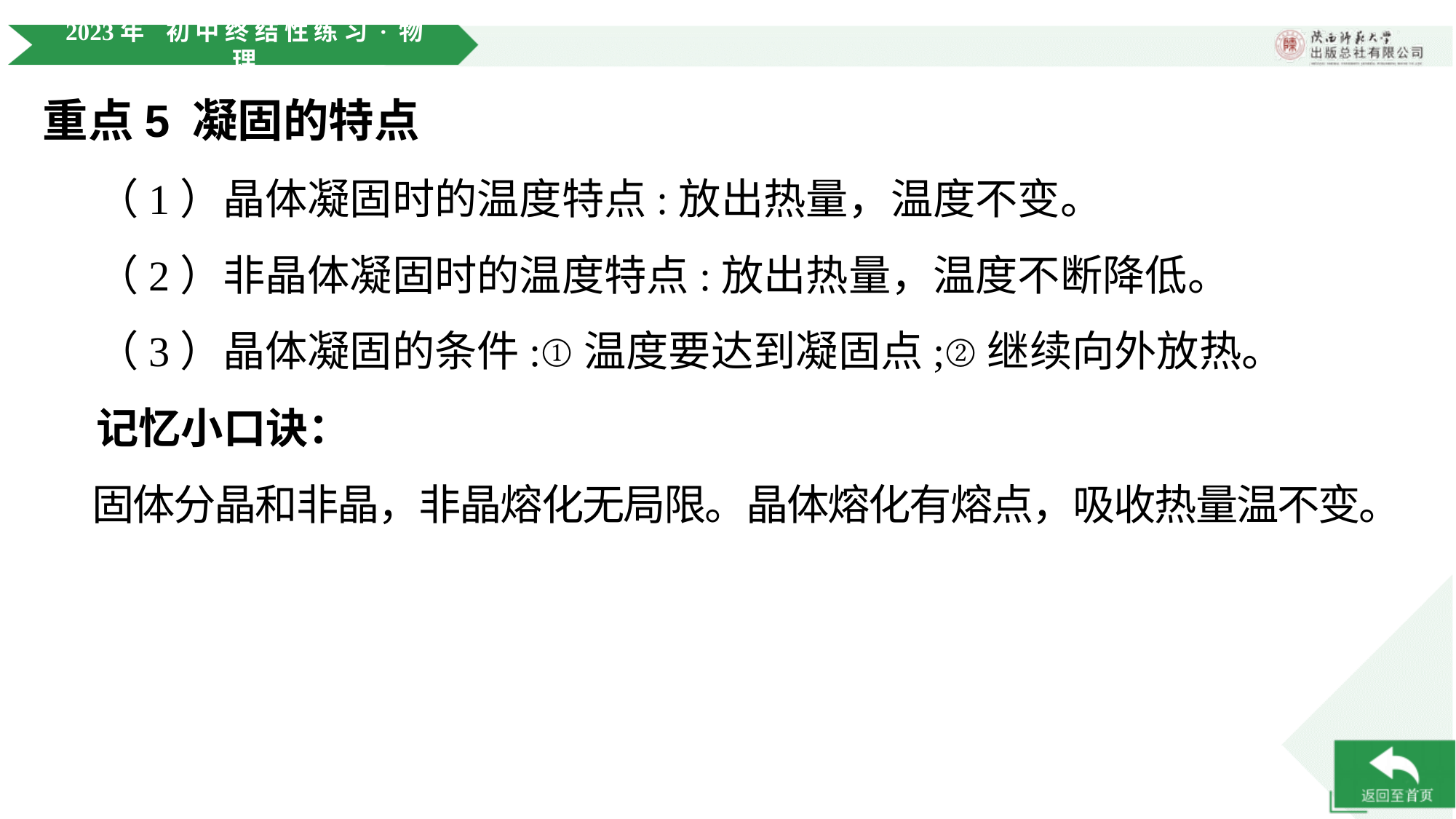

重点5 凝固的特点
    （1）晶体凝固时的温度特点:放出热量，温度不变。
    （2）非晶体凝固时的温度特点:放出热量，温度不断降低。
    （3）晶体凝固的条件:①温度要达到凝固点;②继续向外放热。
    记忆小口诀：
    固体分晶和非晶，非晶熔化无局限。晶体熔化有熔点，吸收热量温不变。